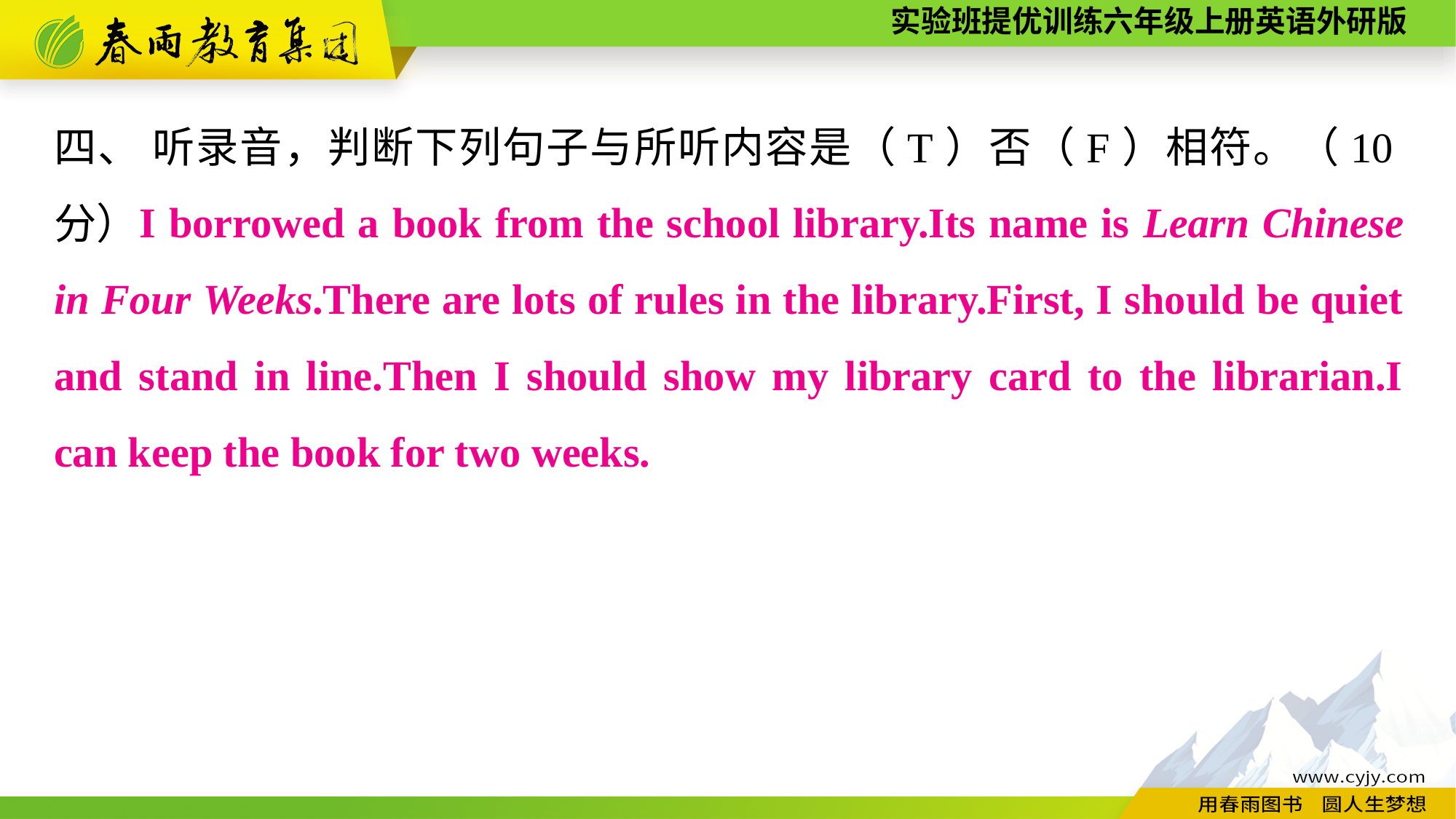

四、 听录音，判断下列句子与所听内容是（T）否（F）相符。（10分）
I borrowed a book from the school library.Its name is Learn Chinese in Four Weeks.There are lots of rules in the library.First, I should be quiet and stand in line.Then I should show my library card to the librarian.I can keep the book for two weeks.